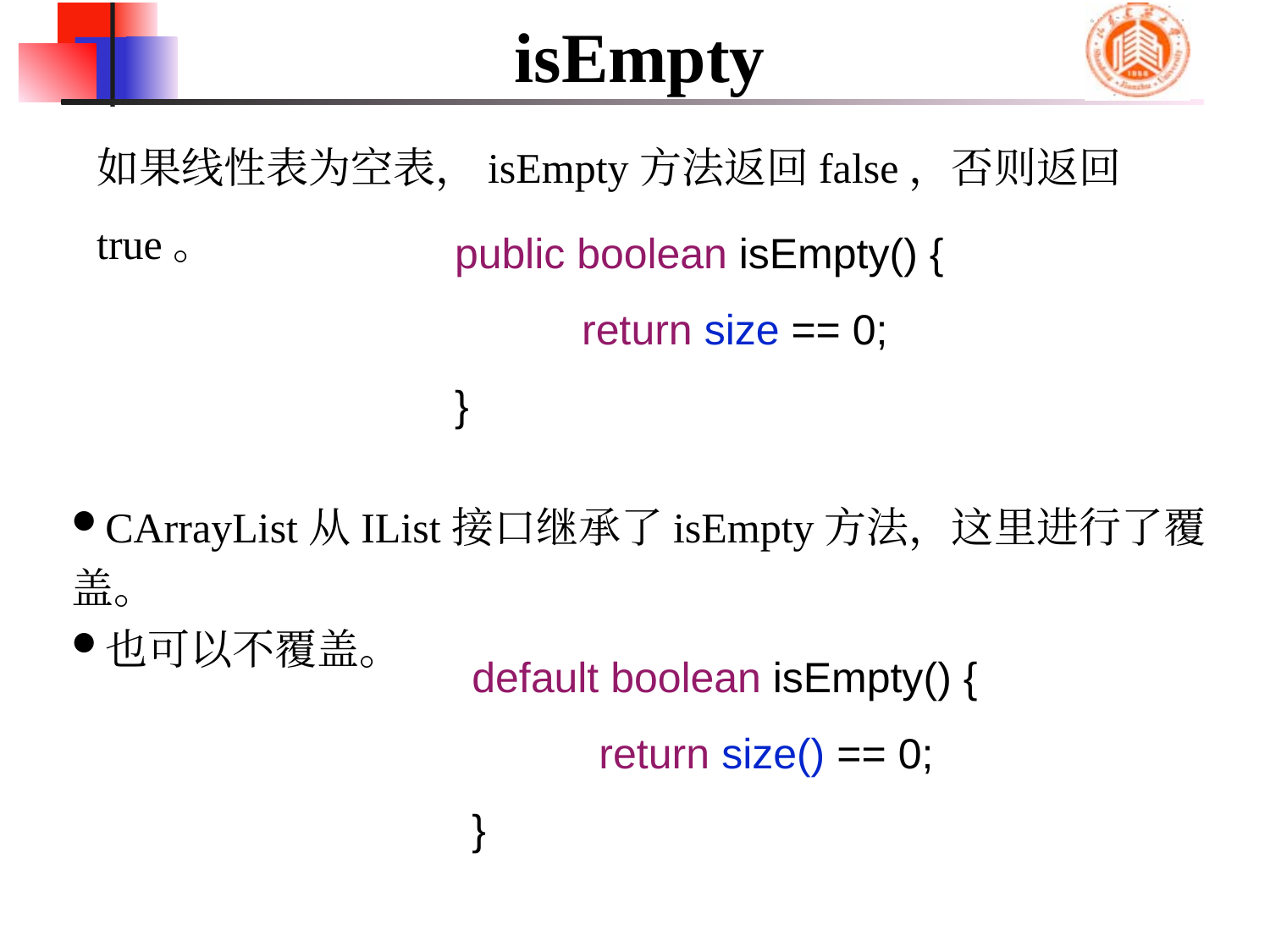

# isEmpty
如果线性表为空表，isEmpty方法返回false，否则返回true。
	public boolean isEmpty() {
		return size == 0;
	}
CArrayList从IList接口继承了isEmpty方法，这里进行了覆盖。
也可以不覆盖。
	default boolean isEmpty() {
		return size() == 0;
	}